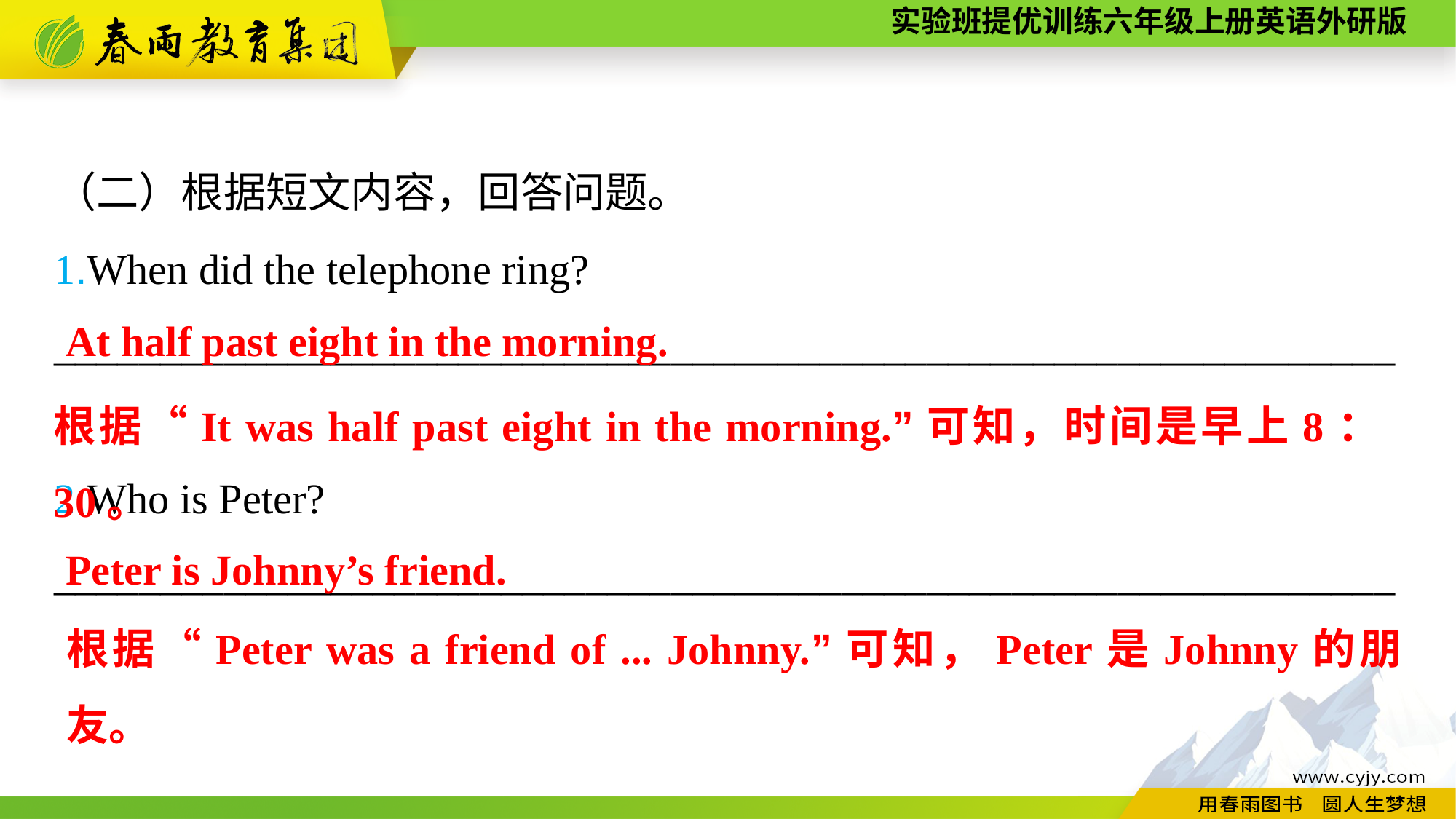

（二）根据短文内容，回答问题。
1.When did the telephone ring?
_______________________________________________________________

2.Who is Peter?
_______________________________________________________________
At half past eight in the morning.
根据“It was half past eight in the morning.”可知，时间是早上8：30。
Peter is Johnny’s friend.
根据“Peter was a friend of ... Johnny.”可知，Peter是Johnny的朋友。